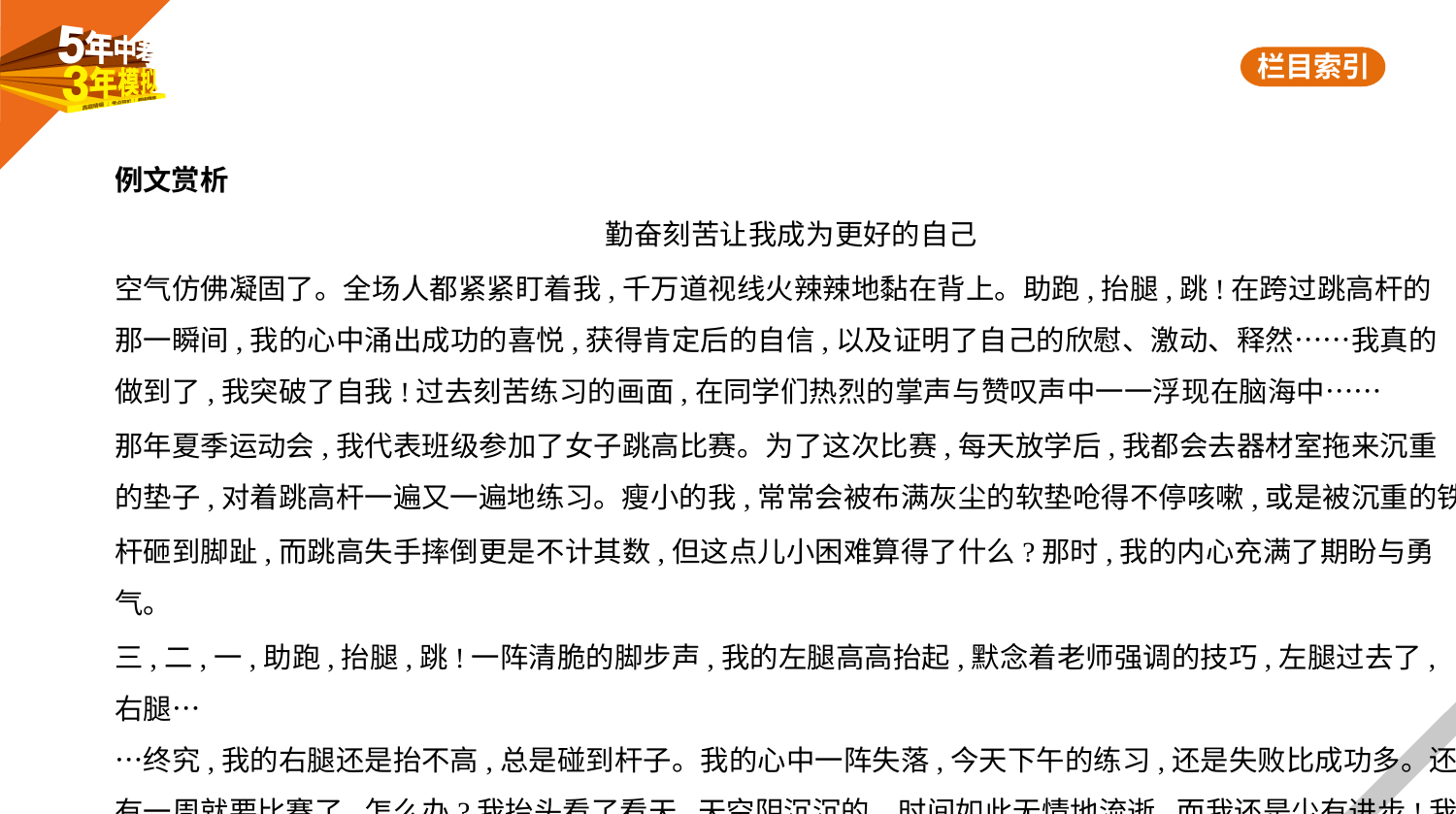

例文赏析
勤奋刻苦让我成为更好的自己
空气仿佛凝固了。全场人都紧紧盯着我,千万道视线火辣辣地黏在背上。助跑,抬腿,跳!在跨过跳高杆的
那一瞬间,我的心中涌出成功的喜悦,获得肯定后的自信,以及证明了自己的欣慰、激动、释然……我真的
做到了,我突破了自我!过去刻苦练习的画面,在同学们热烈的掌声与赞叹声中一一浮现在脑海中……
那年夏季运动会,我代表班级参加了女子跳高比赛。为了这次比赛,每天放学后,我都会去器材室拖来沉重
的垫子,对着跳高杆一遍又一遍地练习。瘦小的我,常常会被布满灰尘的软垫呛得不停咳嗽,或是被沉重的铁
杆砸到脚趾,而跳高失手摔倒更是不计其数,但这点儿小困难算得了什么?那时,我的内心充满了期盼与勇气。
三,二,一,助跑,抬腿,跳!一阵清脆的脚步声,我的左腿高高抬起,默念着老师强调的技巧,左腿过去了,右腿…
…终究,我的右腿还是抬不高,总是碰到杆子。我的心中一阵失落,今天下午的练习,还是失败比成功多。还
有一周就要比赛了,怎么办?我抬头看了看天,天空阴沉沉的。时间如此无情地流逝,而我还是少有进步!我